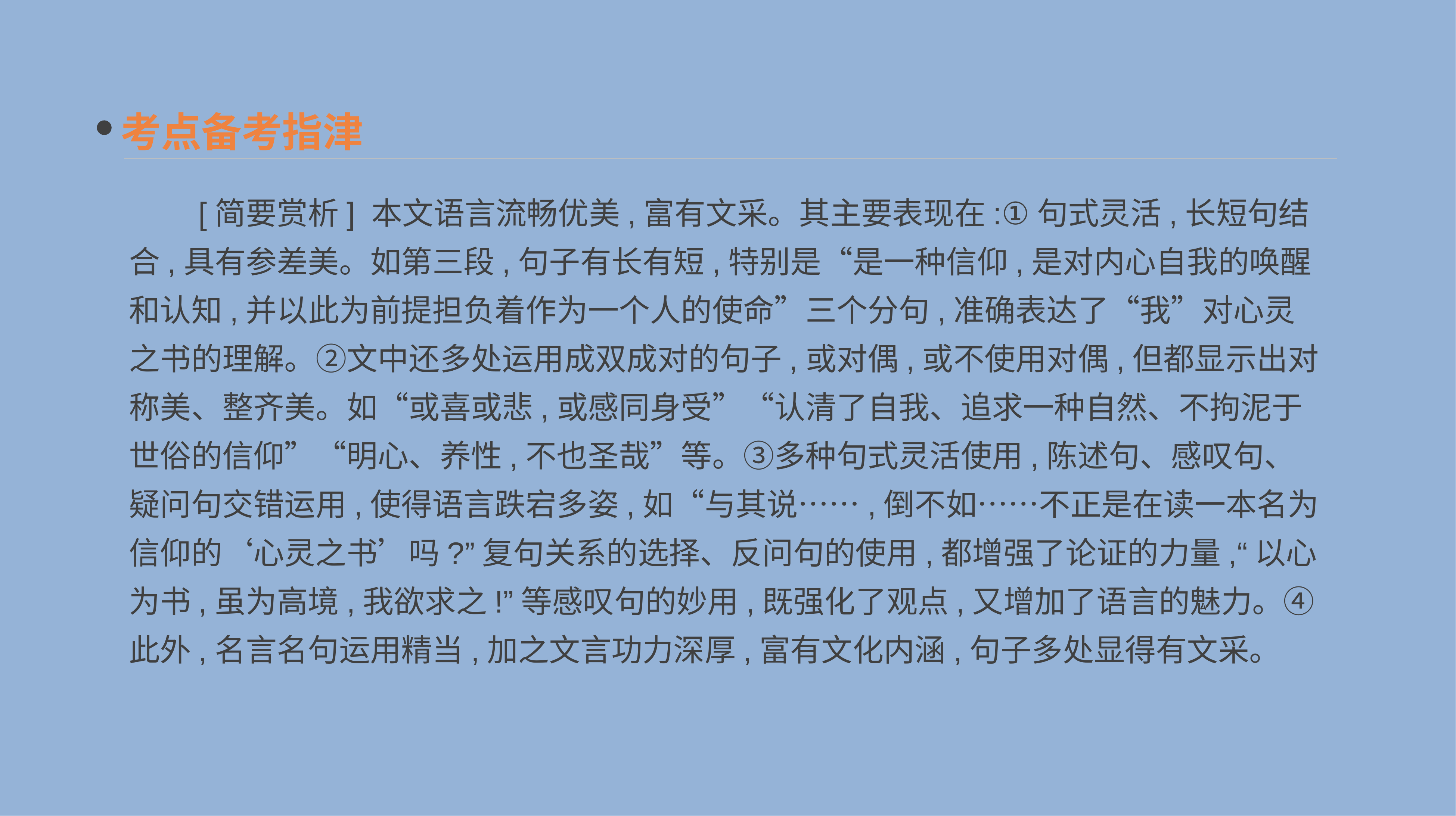

考点备考指津

　　[简要赏析] 本文语言流畅优美,富有文采。其主要表现在:①句式灵活,长短句结合,具有参差美。如第三段,句子有长有短,特别是“是一种信仰,是对内心自我的唤醒和认知,并以此为前提担负着作为一个人的使命”三个分句,准确表达了“我”对心灵之书的理解。②文中还多处运用成双成对的句子,或对偶,或不使用对偶,但都显示出对称美、整齐美。如“或喜或悲,或感同身受”“认清了自我、追求一种自然、不拘泥于世俗的信仰”“明心、养性,不也圣哉”等。③多种句式灵活使用,陈述句、感叹句、疑问句交错运用,使得语言跌宕多姿,如“与其说……,倒不如……不正是在读一本名为信仰的‘心灵之书’吗?”复句关系的选择、反问句的使用,都增强了论证的力量,“以心为书,虽为高境,我欲求之!”等感叹句的妙用,既强化了观点,又增加了语言的魅力。④此外,名言名句运用精当,加之文言功力深厚,富有文化内涵,句子多处显得有文采。